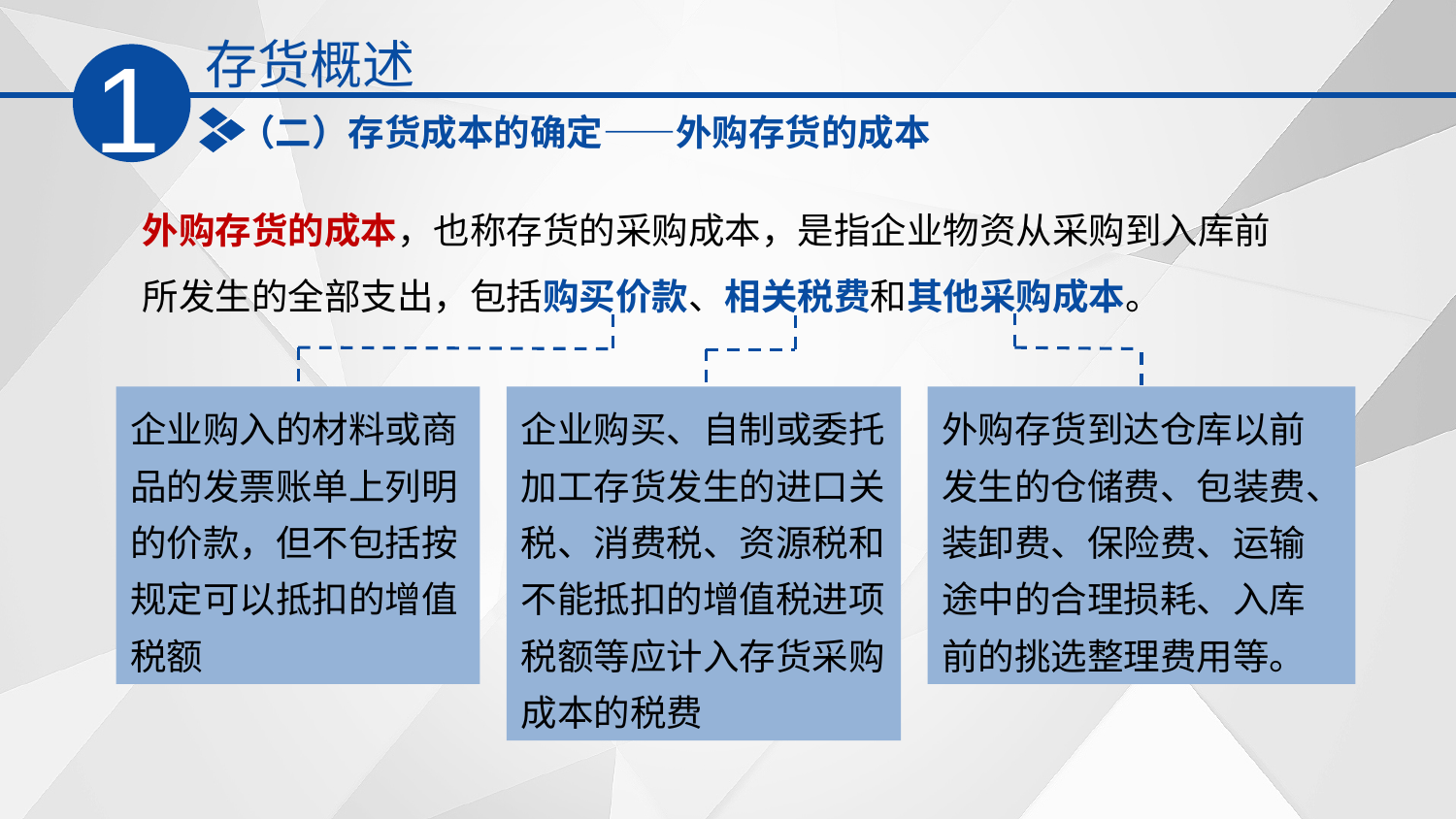

存货概述
1

（二）存货成本的确定——外购存货的成本

外购存货的成本，也称存货的采购成本，是指企业物资从采购到入库前所发生的全部支出，包括购买价款、相关税费和其他采购成本。
企业购入的材料或商品的发票账单上列明的价款，但不包括按规定可以抵扣的增值税额
企业购买、自制或委托加工存货发生的进口关税、消费税、资源税和不能抵扣的增值税进项税额等应计入存货采购成本的税费
外购存货到达仓库以前发生的仓储费、包装费、装卸费、保险费、运输途中的合理损耗、入库前的挑选整理费用等。